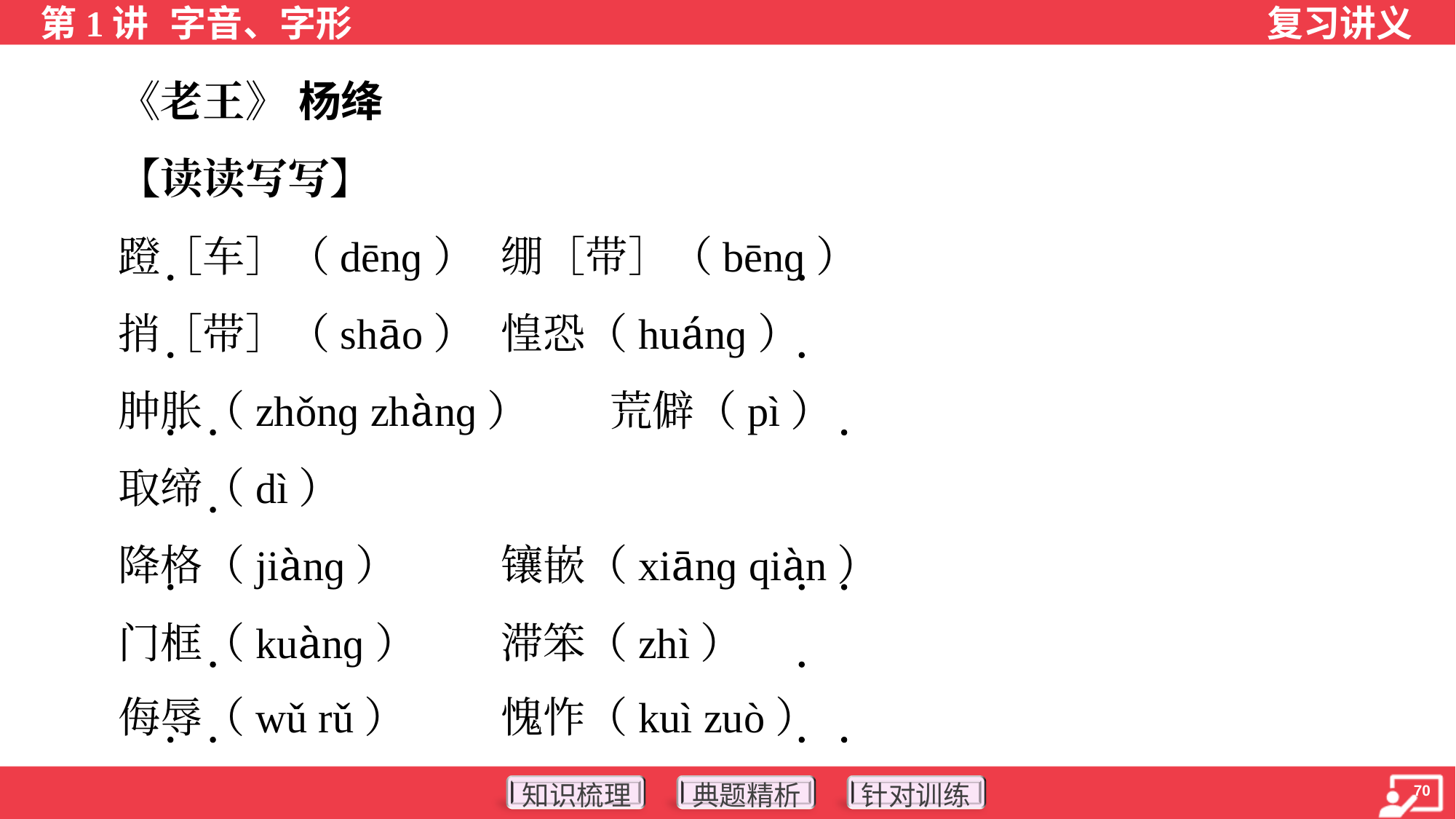

《老王》 杨绛
    【读读写写】
    蹬［车］（dēnɡ）	绷［带］（bēnɡ）
    捎［带］（shāo）	惶恐（huánɡ）
    肿胀（zhǒnɡ zhànɡ）	荒僻（pì）
    取缔（dì）
    降格（jiànɡ）	镶嵌（xiānɡ qiàn）
    门框（kuànɡ）	滞笨（zhì）
    侮辱（wǔ rǔ）	愧怍（kuì zuò）